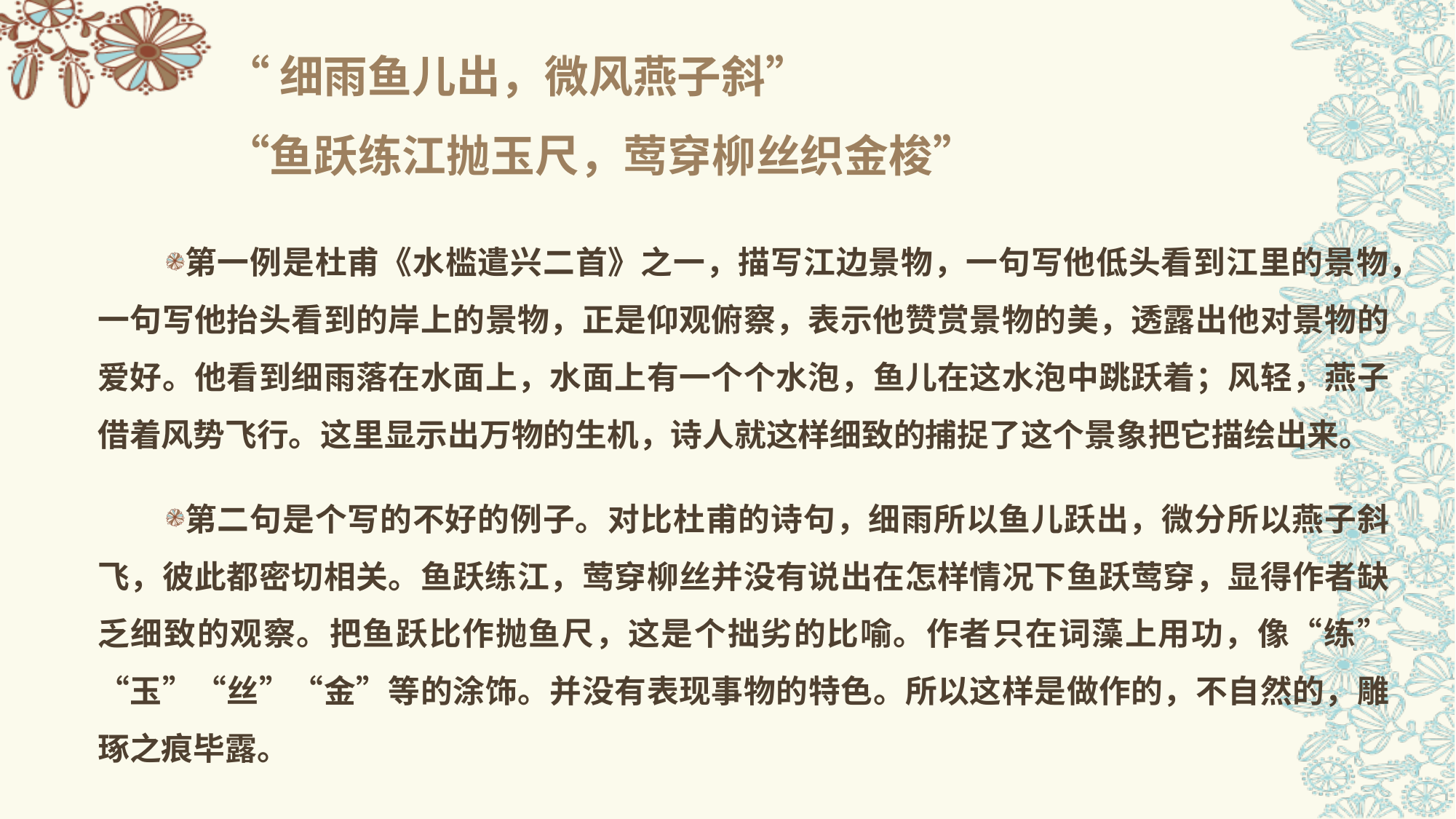

# “细雨鱼儿出，微风燕子斜” “鱼跃练江抛玉尺，莺穿柳丝织金梭”
第一例是杜甫《水槛遣兴二首》之一，描写江边景物，一句写他低头看到江里的景物，一句写他抬头看到的岸上的景物，正是仰观俯察，表示他赞赏景物的美，透露出他对景物的爱好。他看到细雨落在水面上，水面上有一个个水泡，鱼儿在这水泡中跳跃着；风轻，燕子借着风势飞行。这里显示出万物的生机，诗人就这样细致的捕捉了这个景象把它描绘出来。
第二句是个写的不好的例子。对比杜甫的诗句，细雨所以鱼儿跃出，微分所以燕子斜飞，彼此都密切相关。鱼跃练江，莺穿柳丝并没有说出在怎样情况下鱼跃莺穿，显得作者缺乏细致的观察。把鱼跃比作抛鱼尺，这是个拙劣的比喻。作者只在词藻上用功，像“练”“玉”“丝”“金”等的涂饰。并没有表现事物的特色。所以这样是做作的，不自然的，雕琢之痕毕露。